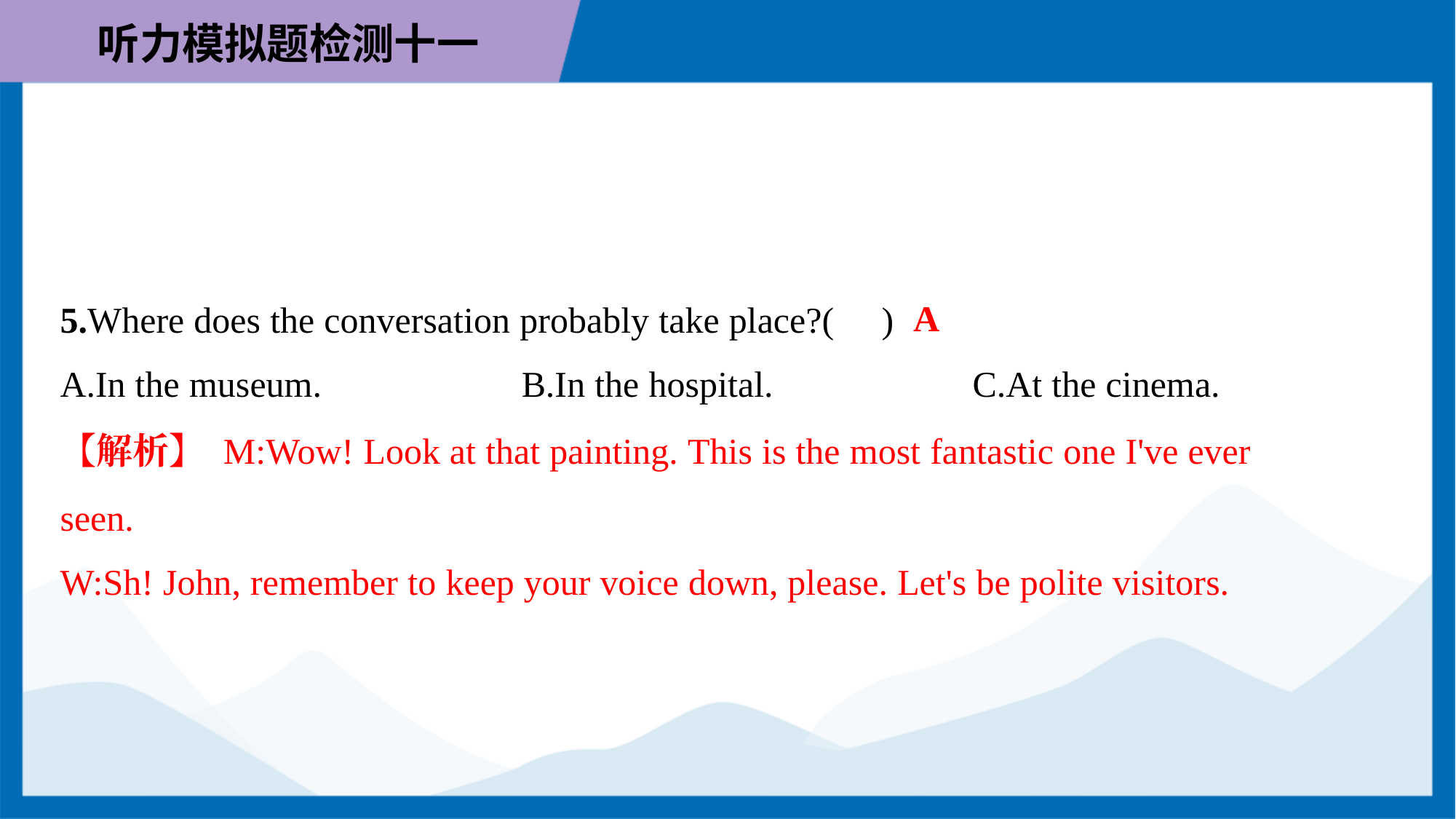

A
5.Where does the conversation probably take place?(     )
A.In the museum.	B.In the hospital.	C.At the cinema.
【解析】 M:Wow! Look at that painting. This is the most fantastic one I've ever
seen.
W:Sh! John, remember to keep your voice down, please. Let's be polite visitors.